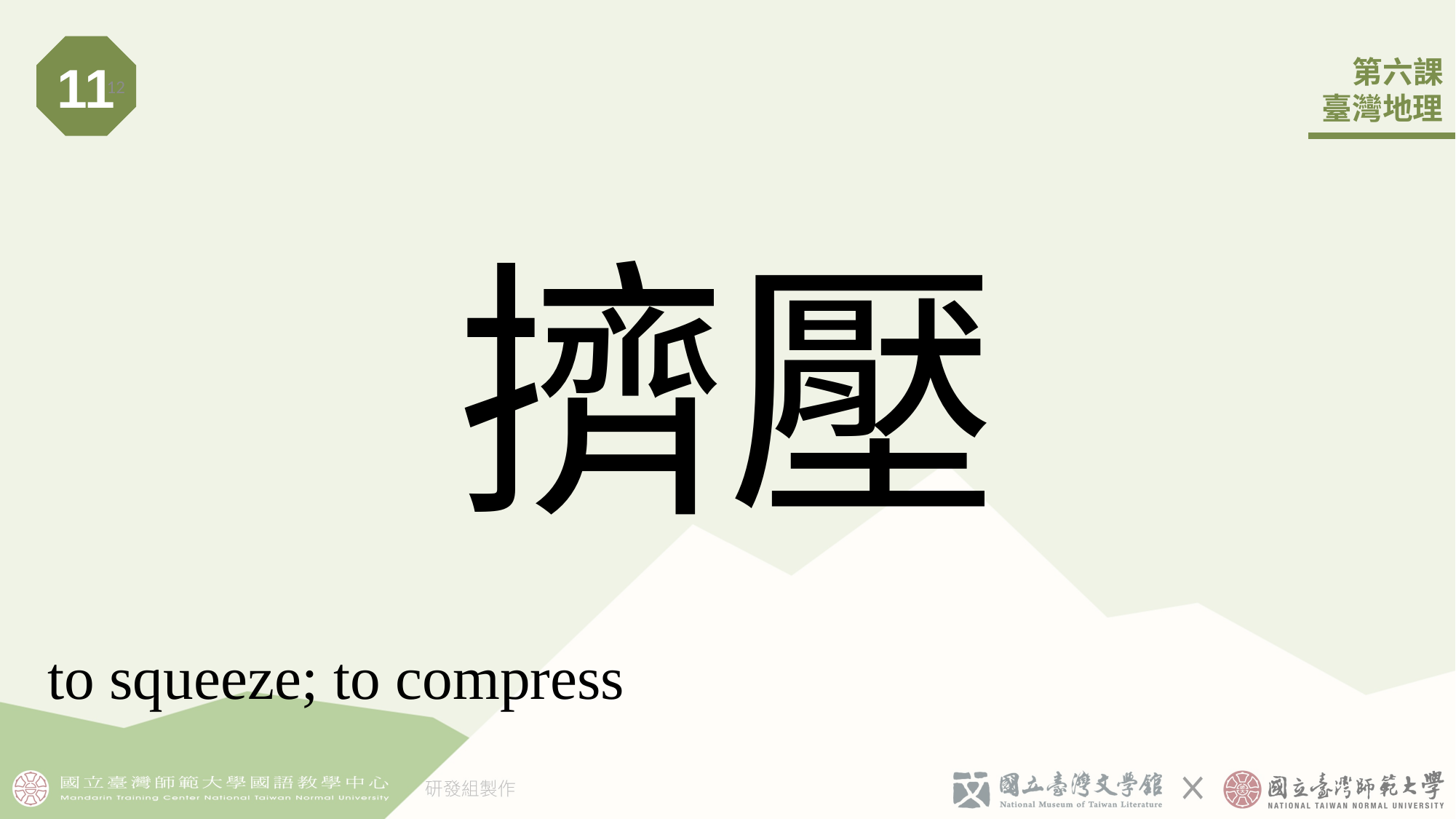

11
12
# 擠壓
to squeeze; to compress